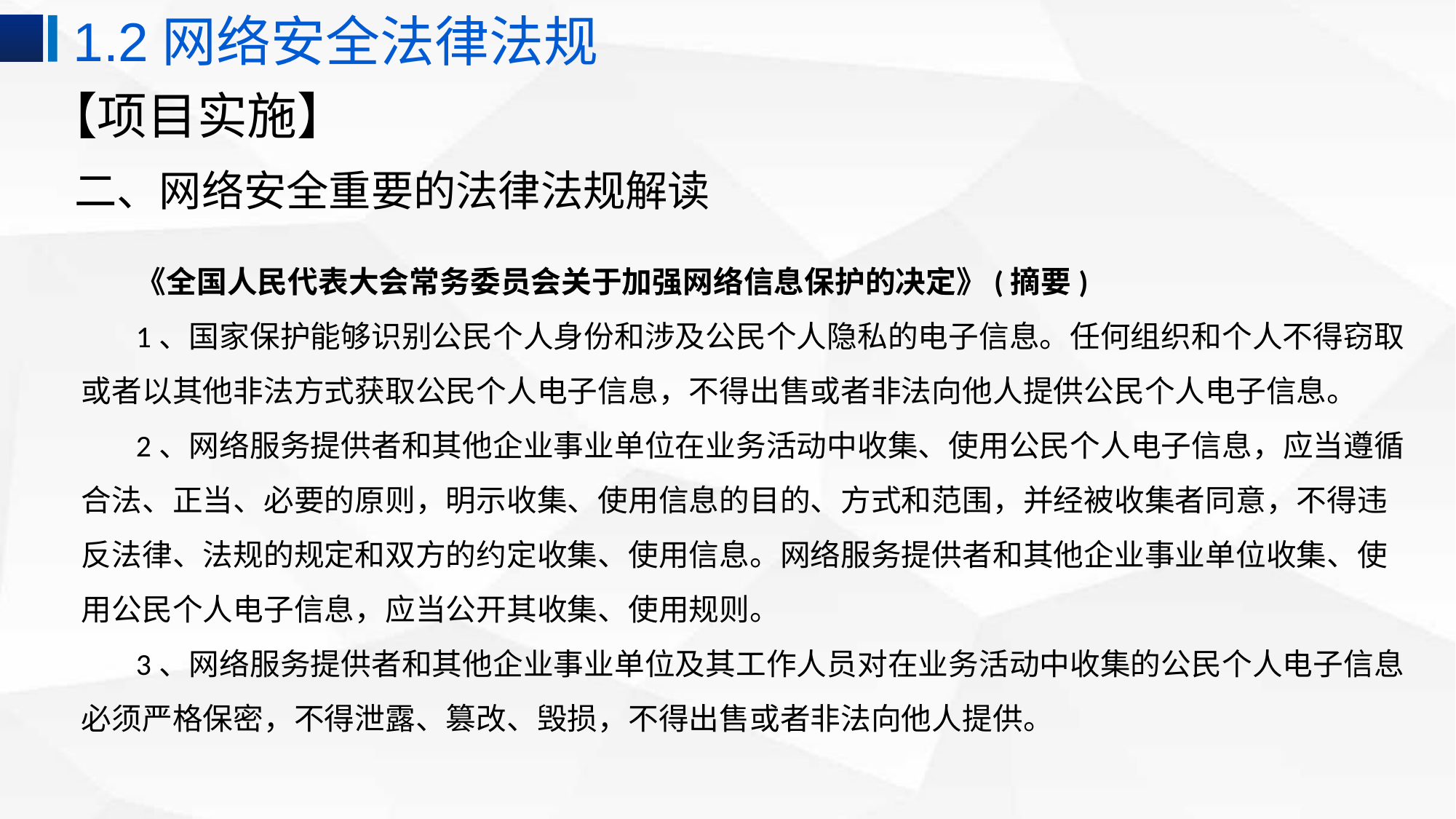

1.2网络安全法律法规

# 【项目实施】
二、网络安全重要的法律法规解读
《全国人民代表大会常务委员会关于加强网络信息保护的决定》(摘要)
1、国家保护能够识别公民个人身份和涉及公民个人隐私的电子信息。任何组织和个人不得窃取或者以其他非法方式获取公民个人电子信息，不得出售或者非法向他人提供公民个人电子信息。
2、网络服务提供者和其他企业事业单位在业务活动中收集、使用公民个人电子信息，应当遵循合法、正当、必要的原则，明示收集、使用信息的目的、方式和范围，并经被收集者同意，不得违反法律、法规的规定和双方的约定收集、使用信息。网络服务提供者和其他企业事业单位收集、使用公民个人电子信息，应当公开其收集、使用规则。
3、网络服务提供者和其他企业事业单位及其工作人员对在业务活动中收集的公民个人电子信息必须严格保密，不得泄露、篡改、毁损，不得出售或者非法向他人提供。